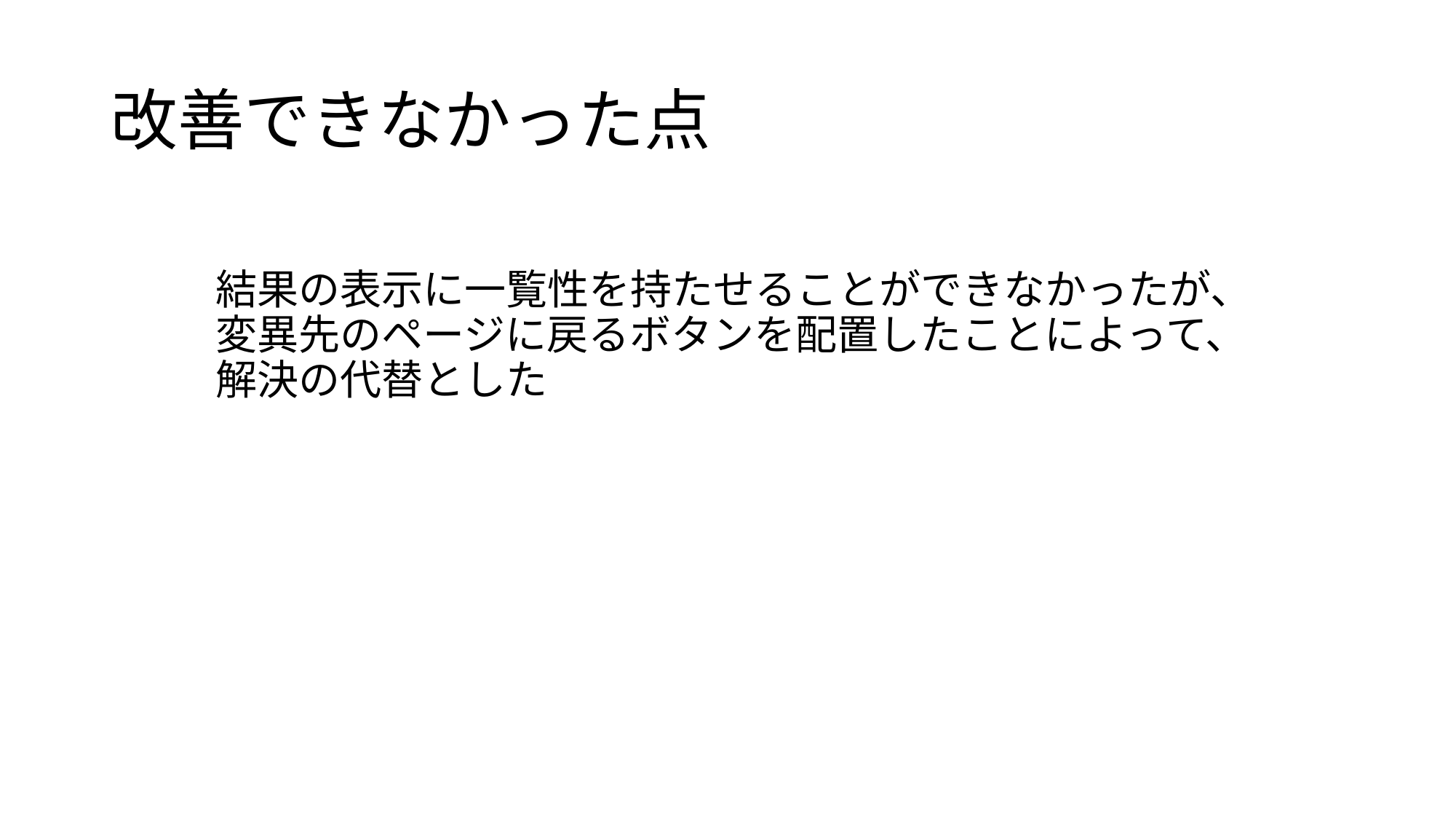

# 改善できなかった点
結果の表示に一覧性を持たせることができなかったが、変異先のページに戻るボタンを配置したことによって、解決の代替とした